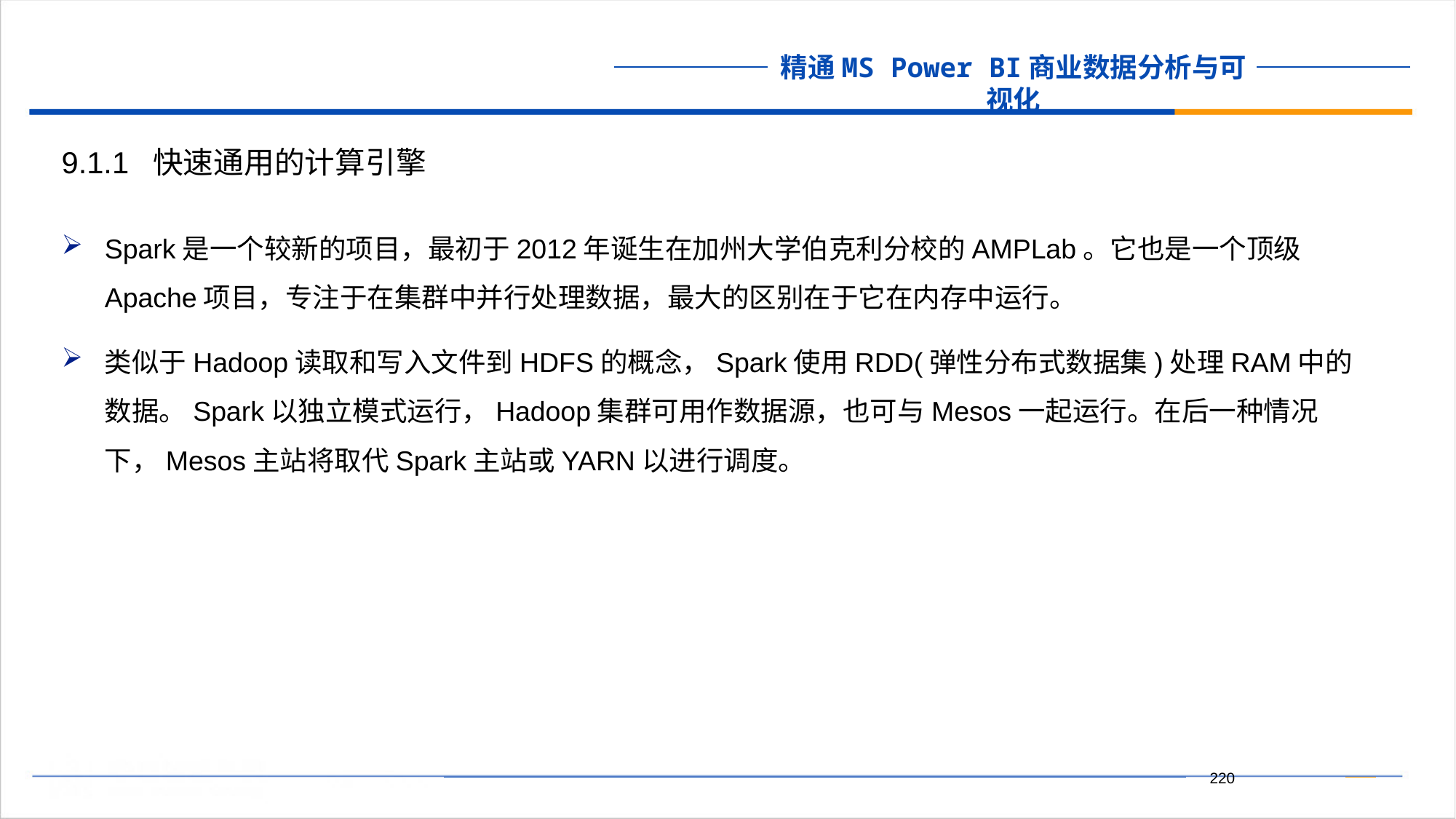

9.1.1  快速通用的计算引擎
Spark是一个较新的项目，最初于2012年诞生在加州大学伯克利分校的AMPLab。它也是一个顶级Apache项目，专注于在集群中并行处理数据，最大的区别在于它在内存中运行。
类似于Hadoop读取和写入文件到HDFS的概念，Spark使用RDD(弹性分布式数据集)处理RAM中的数据。Spark以独立模式运行，Hadoop集群可用作数据源，也可与Mesos一起运行。在后一种情况下，Mesos主站将取代Spark主站或YARN以进行调度。